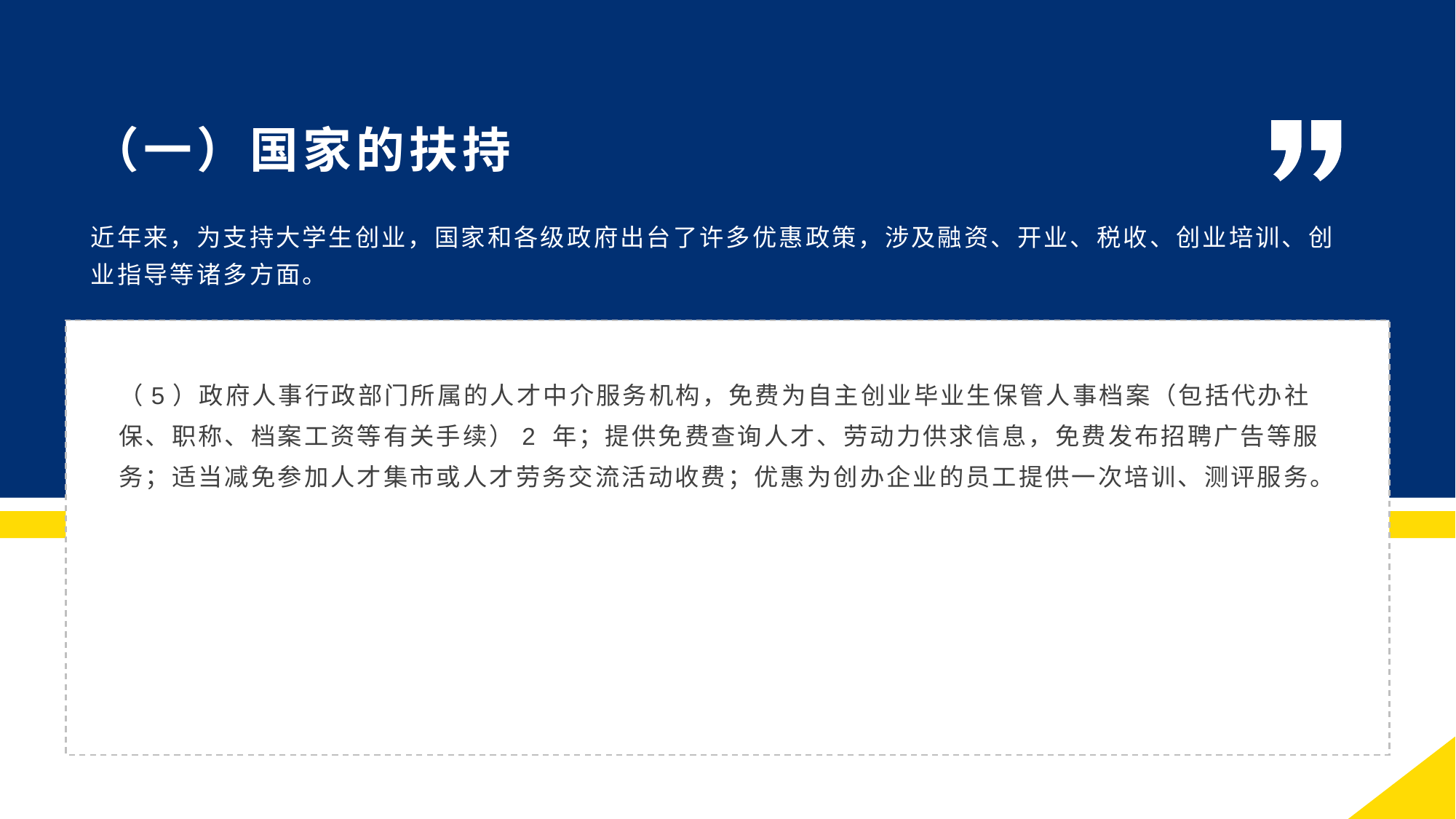

（一）国家的扶持

近年来，为支持大学生创业，国家和各级政府出台了许多优惠政策，涉及融资、开业、税收、创业培训、创业指导等诸多方面。

（5）政府人事行政部门所属的人才中介服务机构，免费为自主创业毕业生保管人事档案（包括代办社保、职称、档案工资等有关手续）2 年；提供免费查询人才、劳动力供求信息，免费发布招聘广告等服务；适当减免参加人才集市或人才劳务交流活动收费；优惠为创办企业的员工提供一次培训、测评服务。